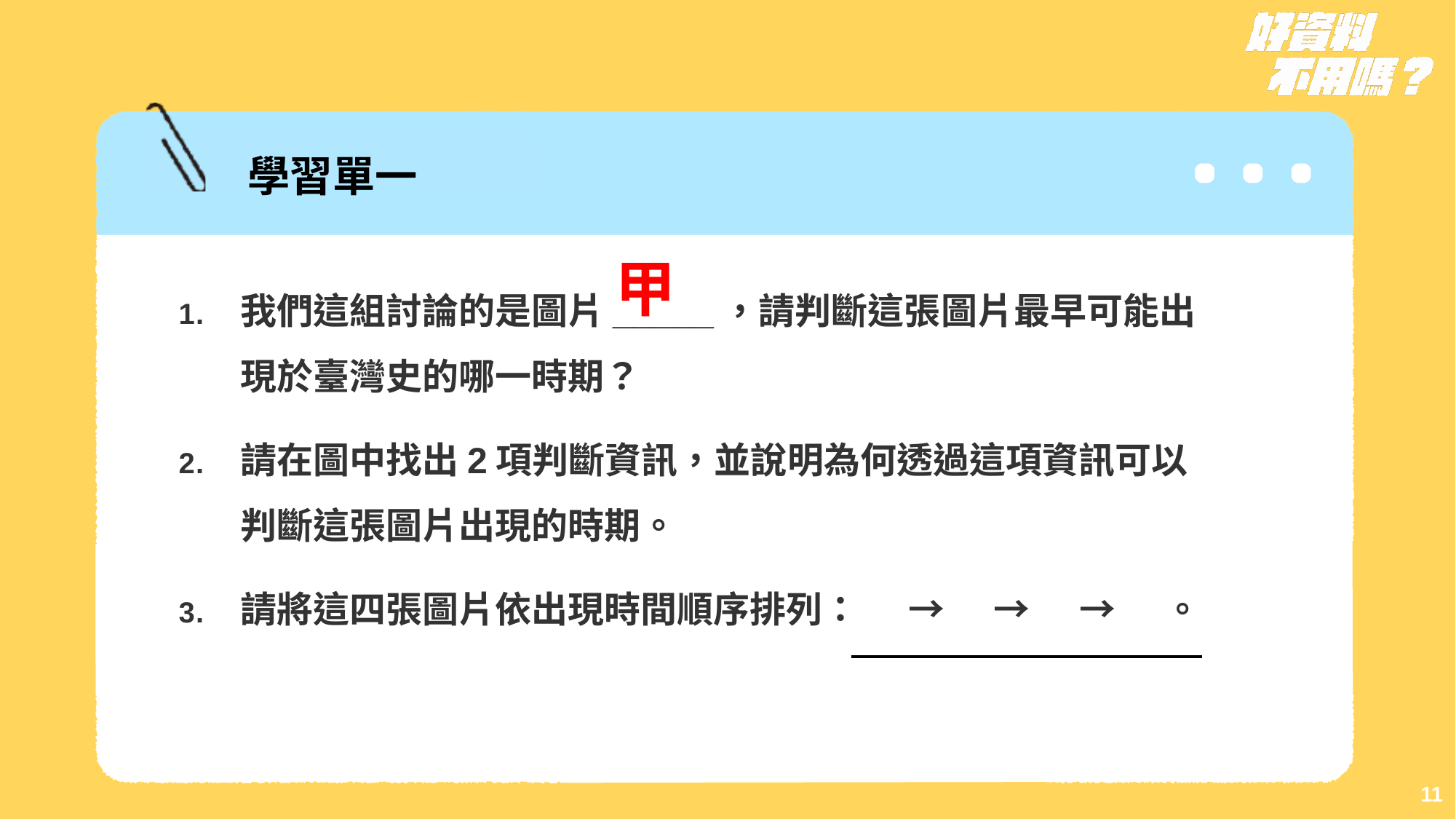

學習單一
甲
我們這組討論的是圖片_____，請判斷這張圖片最早可能出現於臺灣史的哪一時期？
請在圖中找出2項判斷資訊，並說明為何透過這項資訊可以判斷這張圖片出現的時期。
請將這四張圖片依出現時間順序排列：      →      →      →      。